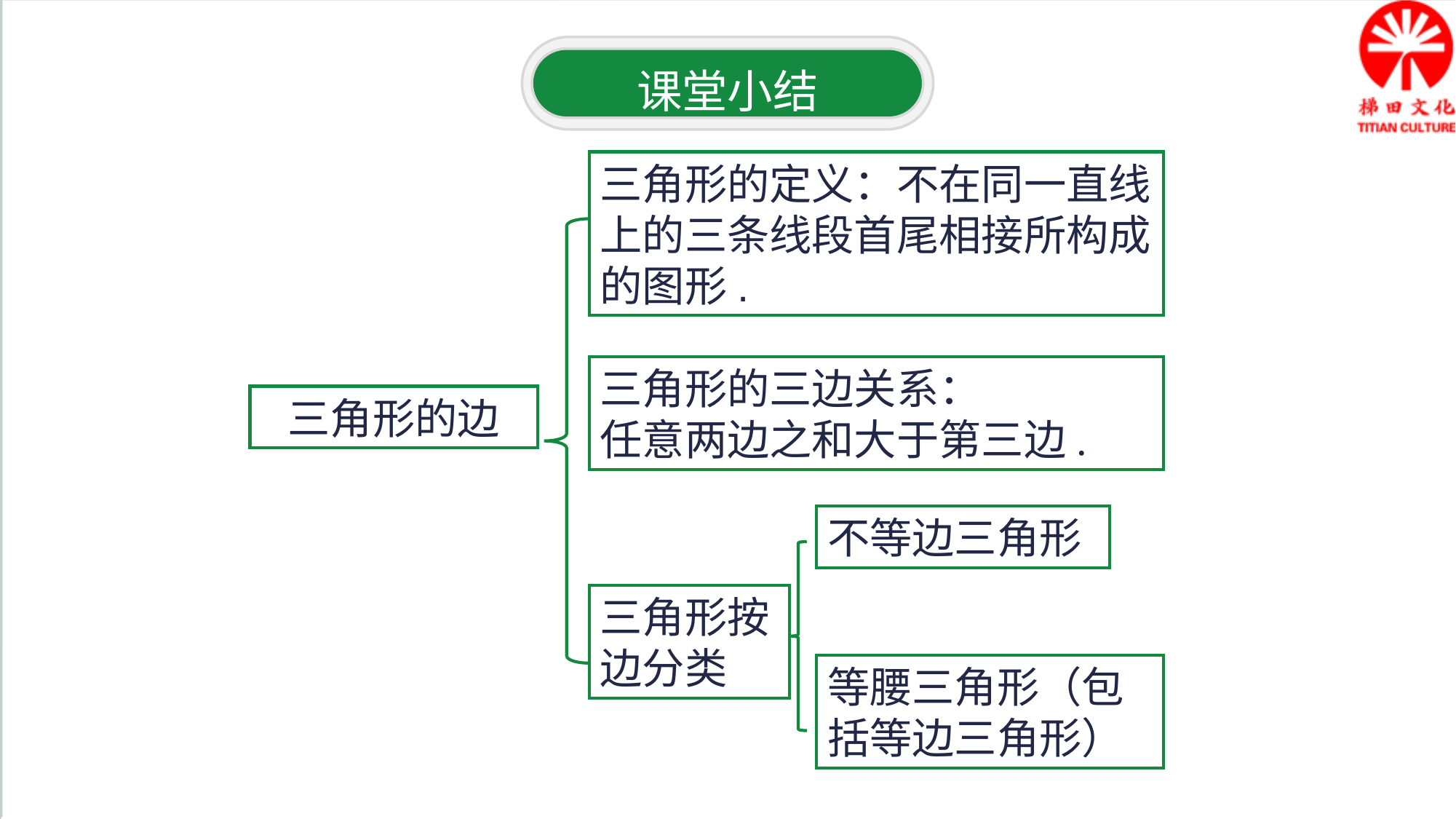

课堂小结
三角形的定义：不在同一直线上的三条线段首尾相接所构成的图形.

三角形的三边关系：
任意两边之和大于第三边.
三角形的边
不等边三角形

三角形按边分类
等腰三角形（包括等边三角形）